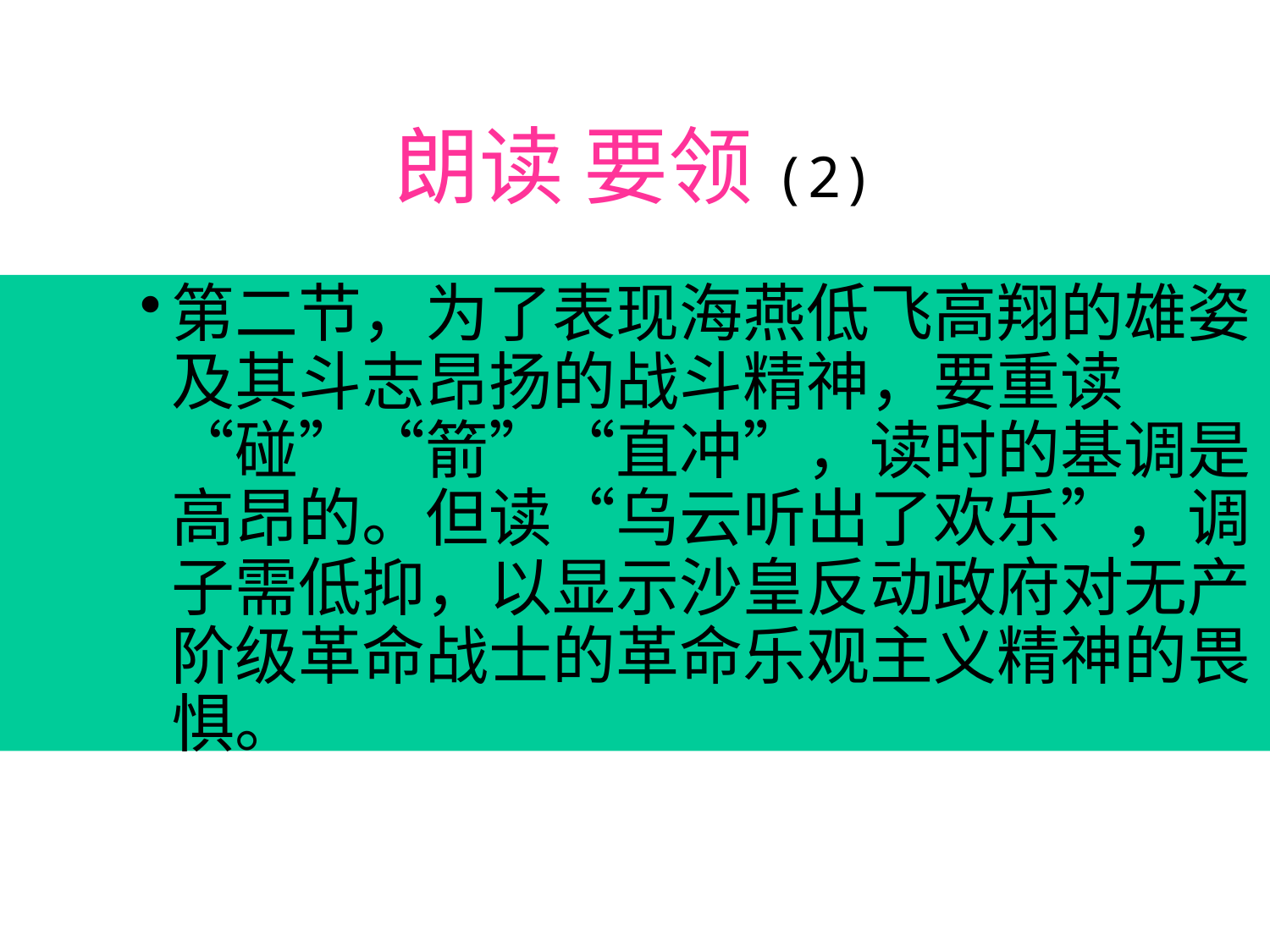

# 朗读 要领(2)
第二节，为了表现海燕低飞高翔的雄姿及其斗志昂扬的战斗精神，要重读“碰”“箭”“直冲”，读时的基调是高昂的。但读“乌云听出了欢乐”，调子需低抑，以显示沙皇反动政府对无产阶级革命战士的革命乐观主义精神的畏惧。